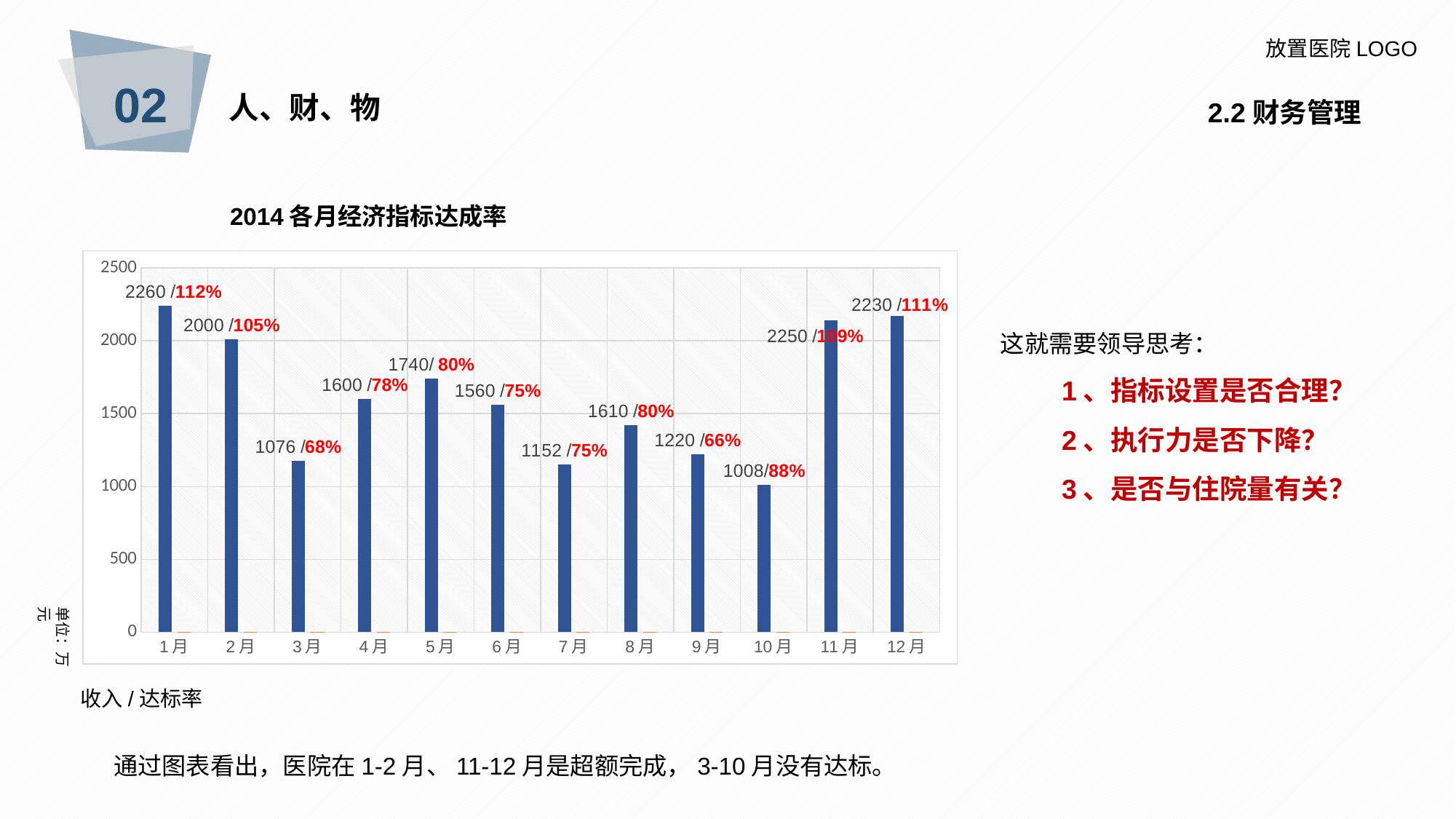

02
放置医院LOGO
人、财、物
2.2财务管理
2014各月经济指标达成率

### Chart

| Category | 列1 | 列2 |
|---|---|---|
| 1月 | 2240.0 | 1.12 |
| 2月 | 2010.0 | 1.05 |
| 3月 | 1176.0 | 0.68 |
| 4月 | 1600.0 | 0.78 |
| 5月 | 1740.0 | 0.8 |
| 6月 | 1560.0 | 0.75 |
| 7月 | 1152.0 | 0.75 |
| 8月 | 1420.0 | 0.8 |
| 9月 | 1220.0 | 0.66 |
| 10月 | 1012.0 | 0.88 |
| 11月 | 2140.0 | 1.09 |
| 12月 | 2170.0 | 1.11 |
这就需要领导思考：
        1、指标设置是否合理？
        2、执行力是否下降？
        3、是否与住院量有关？
单位：万元
收入/达标率
通过图表看出，医院在1-2月、11-12月是超额完成，3-10月没有达标。